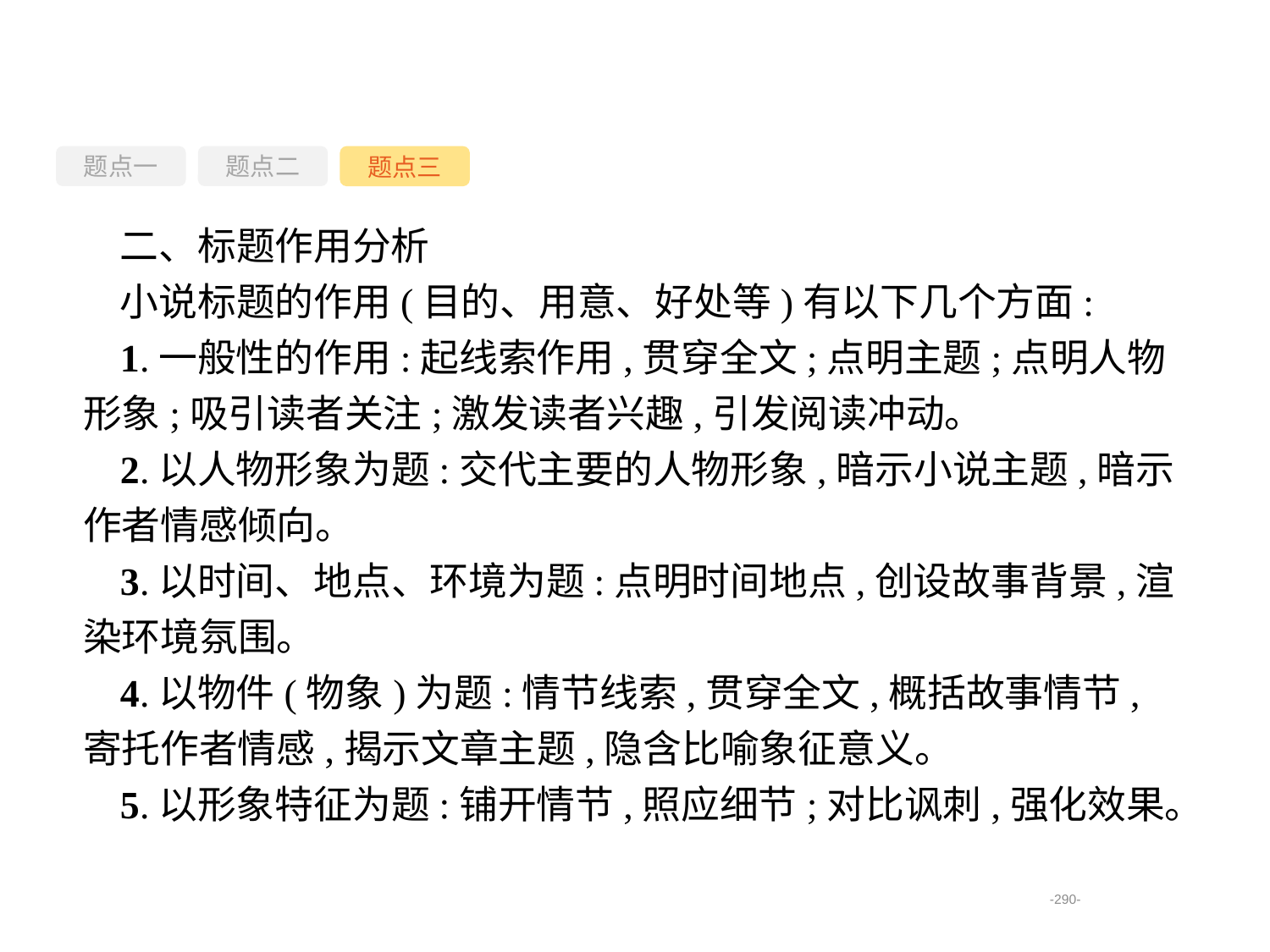

题点一
题点三
题点二
二、标题作用分析
小说标题的作用(目的、用意、好处等)有以下几个方面:
1.一般性的作用:起线索作用,贯穿全文;点明主题;点明人物形象;吸引读者关注;激发读者兴趣,引发阅读冲动。
2.以人物形象为题:交代主要的人物形象,暗示小说主题,暗示作者情感倾向。
3.以时间、地点、环境为题:点明时间地点,创设故事背景,渲染环境氛围。
4.以物件(物象)为题:情节线索,贯穿全文,概括故事情节,寄托作者情感,揭示文章主题,隐含比喻象征意义。
5.以形象特征为题:铺开情节,照应细节;对比讽刺,强化效果。
-290-